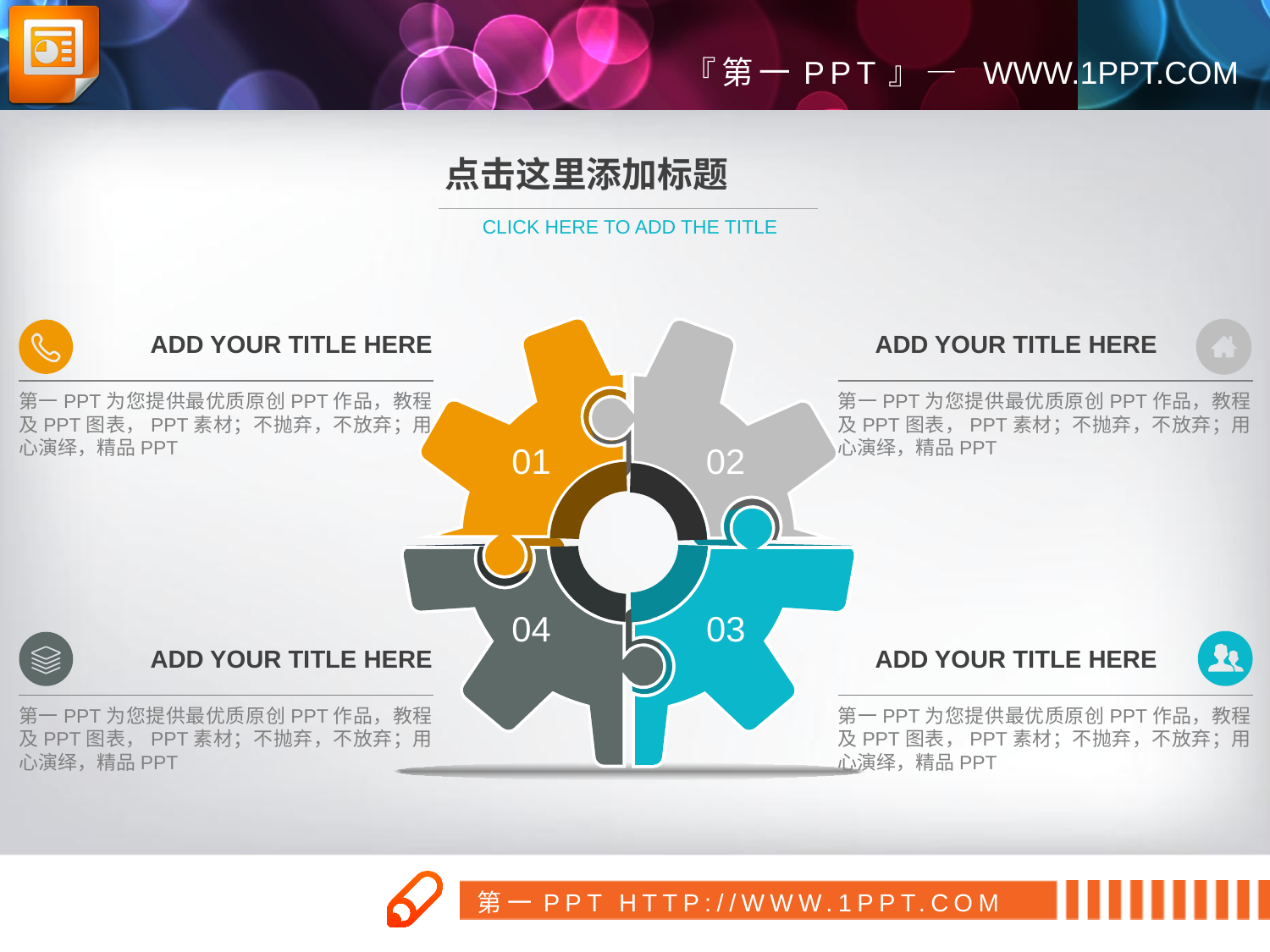

点击这里添加标题
CLICK HERE TO ADD THE TITLE

01
02
04
03

ADD YOUR TITLE HERE
ADD YOUR TITLE HERE
第一PPT为您提供最优质原创PPT作品，教程及PPT图表，PPT素材；不抛弃，不放弃；用心演绎，精品PPT
第一PPT为您提供最优质原创PPT作品，教程及PPT图表，PPT素材；不抛弃，不放弃；用心演绎，精品PPT

ADD YOUR TITLE HERE
ADD YOUR TITLE HERE
第一PPT为您提供最优质原创PPT作品，教程及PPT图表，PPT素材；不抛弃，不放弃；用心演绎，精品PPT
第一PPT为您提供最优质原创PPT作品，教程及PPT图表，PPT素材；不抛弃，不放弃；用心演绎，精品PPT